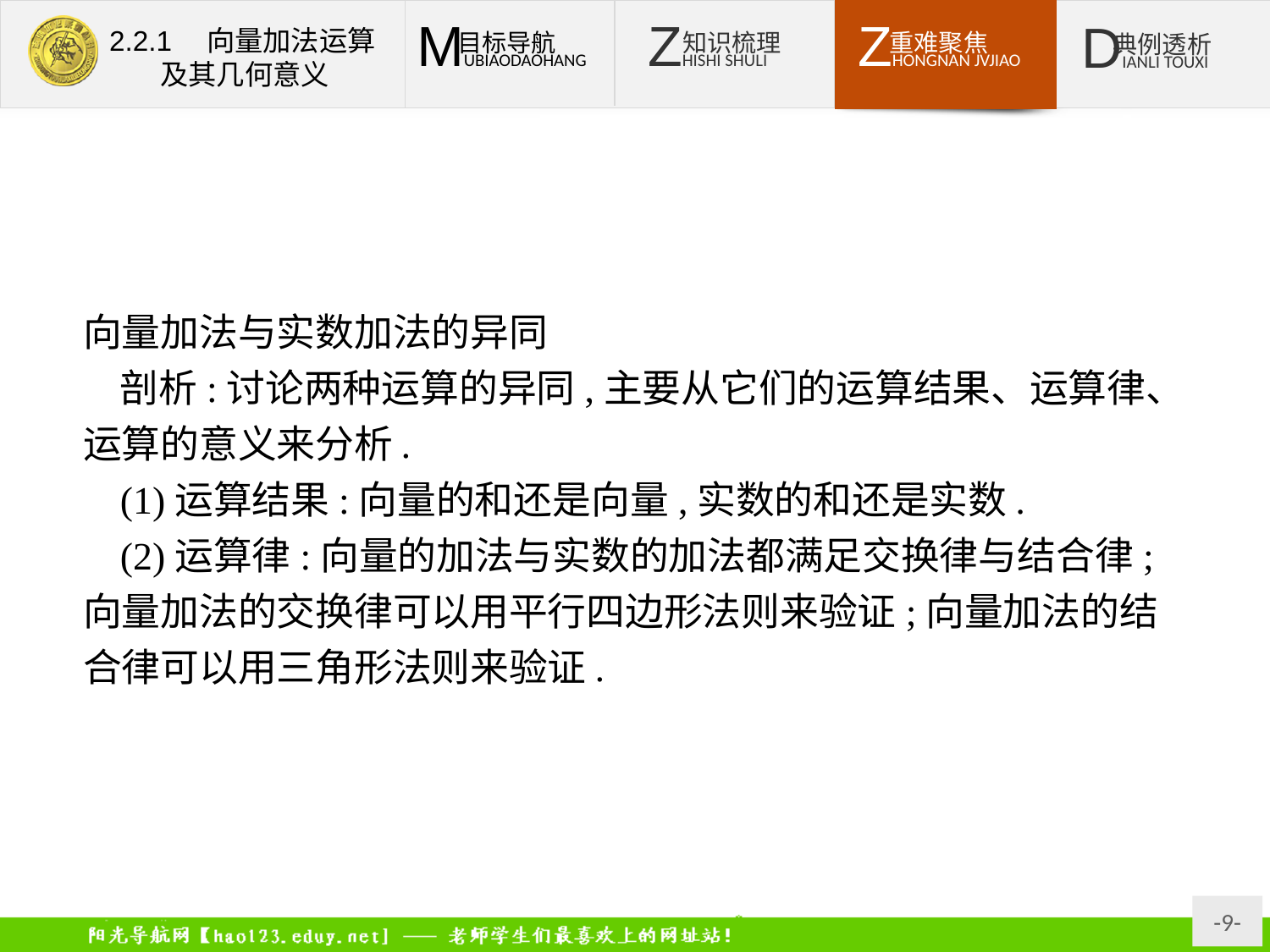

向量加法与实数加法的异同
剖析:讨论两种运算的异同,主要从它们的运算结果、运算律、运算的意义来分析.
(1)运算结果:向量的和还是向量,实数的和还是实数.
(2)运算律:向量的加法与实数的加法都满足交换律与结合律;向量加法的交换律可以用平行四边形法则来验证;向量加法的结合律可以用三角形法则来验证.